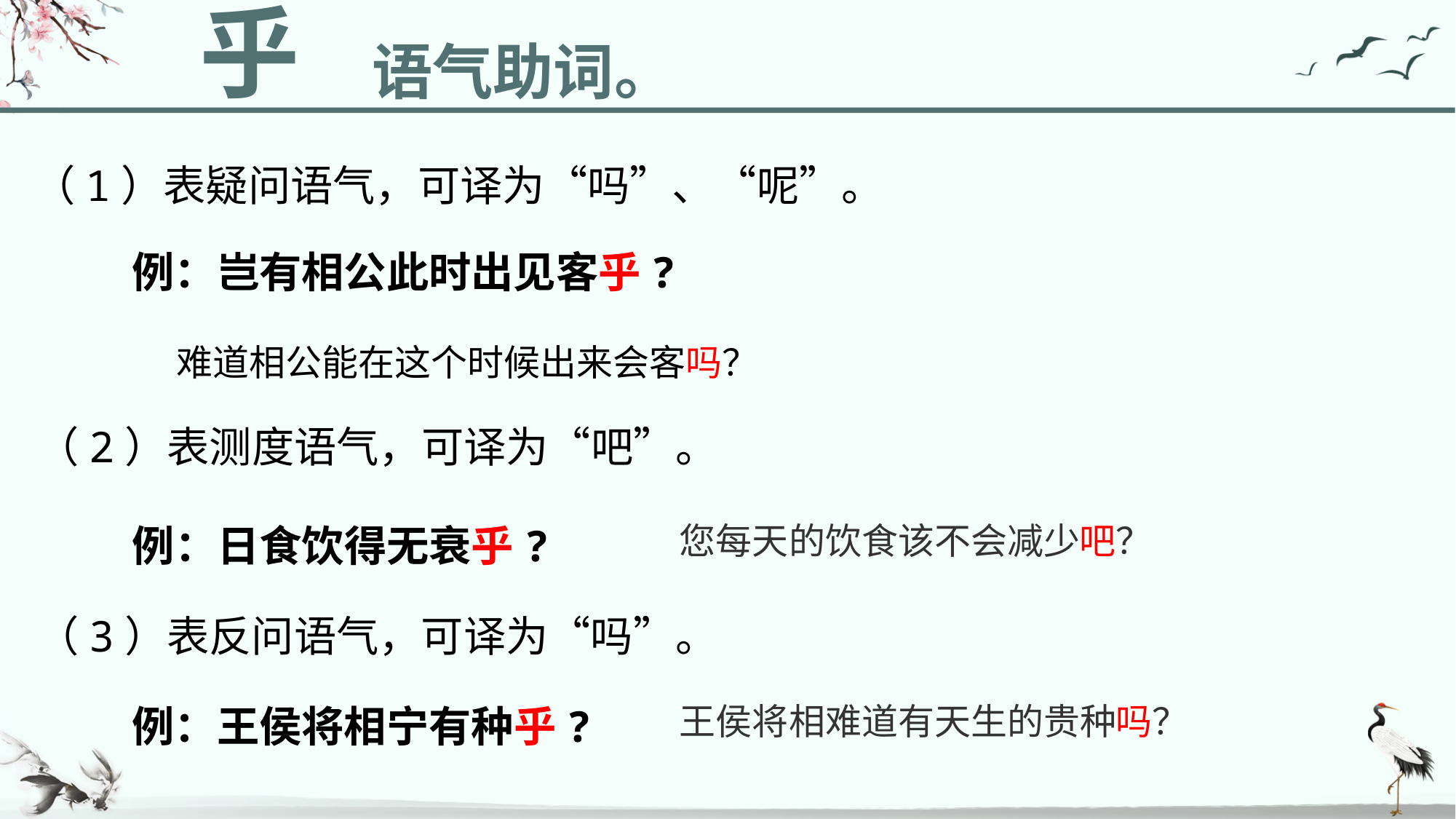

乎

语气助词。
（1）表疑问语气，可译为“吗”、“呢”。
例：岂有相公此时出见客乎?
难道相公能在这个时候出来会客吗？
（2）表测度语气，可译为“吧”。
例：日食饮得无衰乎?
您每天的饮食该不会减少吧？
（3）表反问语气，可译为“吗”。
例：王侯将相宁有种乎?
王侯将相难道有天生的贵种吗？